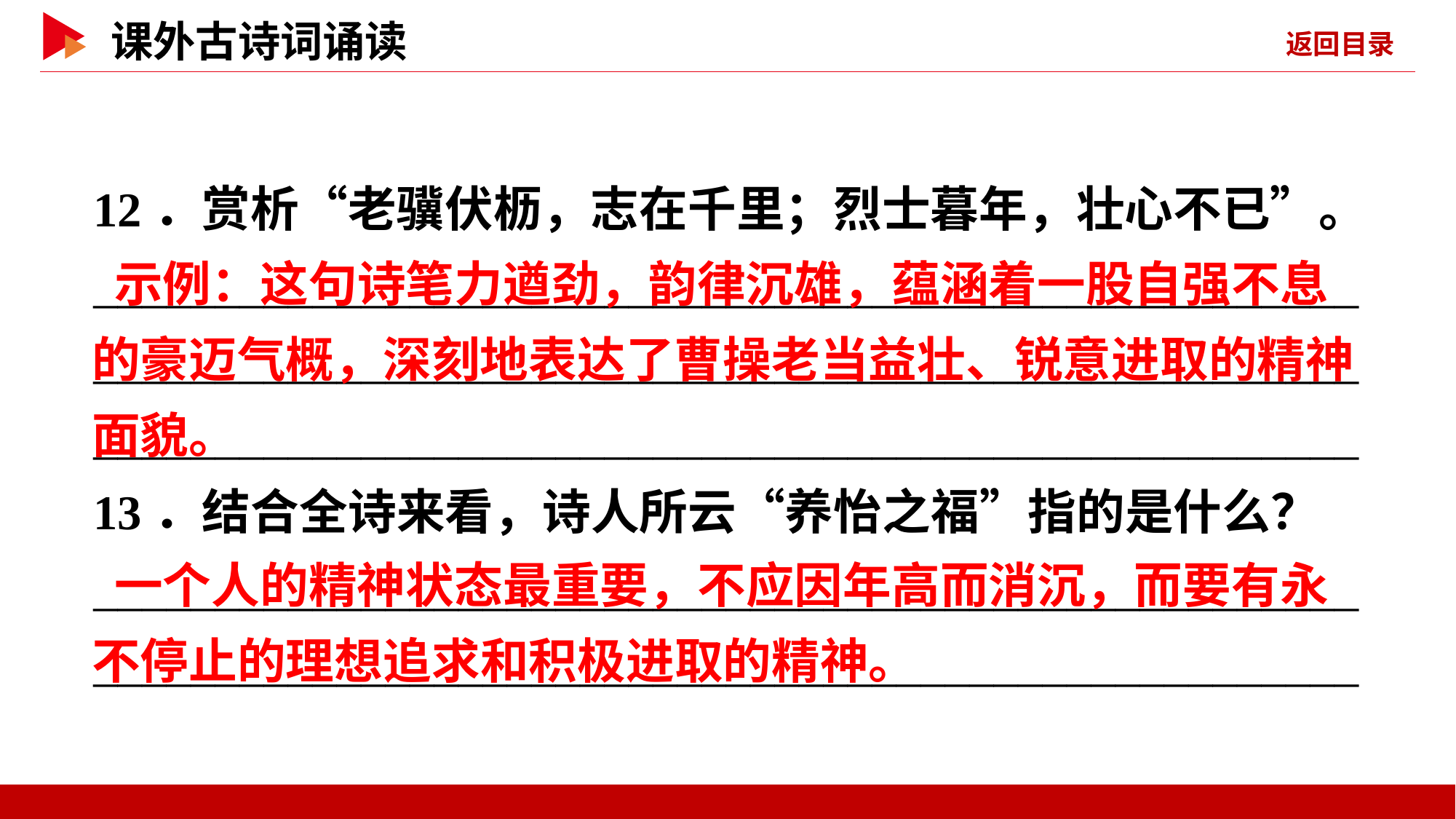

12．赏析“老骥伏枥，志在千里；烈士暮年，壮心不已”。
____________________________________________________________________________________________________________________________________________________________
13．结合全诗来看，诗人所云“养怡之福”指的是什么？
________________________________________________________________________________________________________
 示例：这句诗笔力遒劲，韵律沉雄，蕴涵着一股自强不息的豪迈气概，深刻地表达了曹操老当益壮、锐意进取的精神面貌。
 一个人的精神状态最重要，不应因年高而消沉，而要有永不停止的理想追求和积极进取的精神。